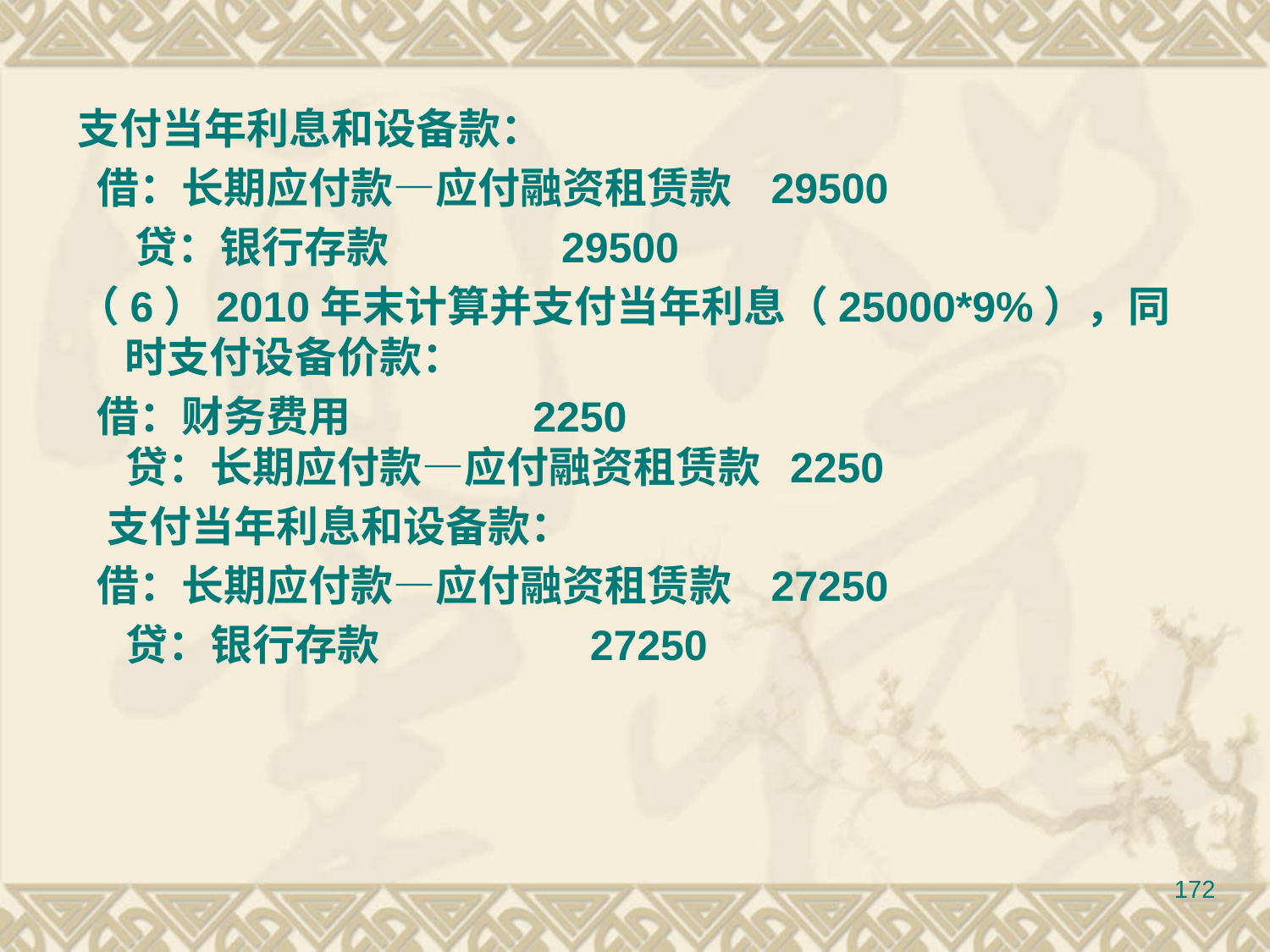

支付当年利息和设备款：
 借：长期应付款—应付融资租赁款   29500
     贷：银行存款                 29500
（6）2010年末计算并支付当年利息（25000*9%），同时支付设备价款：
 借：财务费用                  2250
    贷：长期应付款—应付融资租赁款  2250
  支付当年利息和设备款：
 借：长期应付款—应付融资租赁款   27250
    贷：银行存款                     27250

172